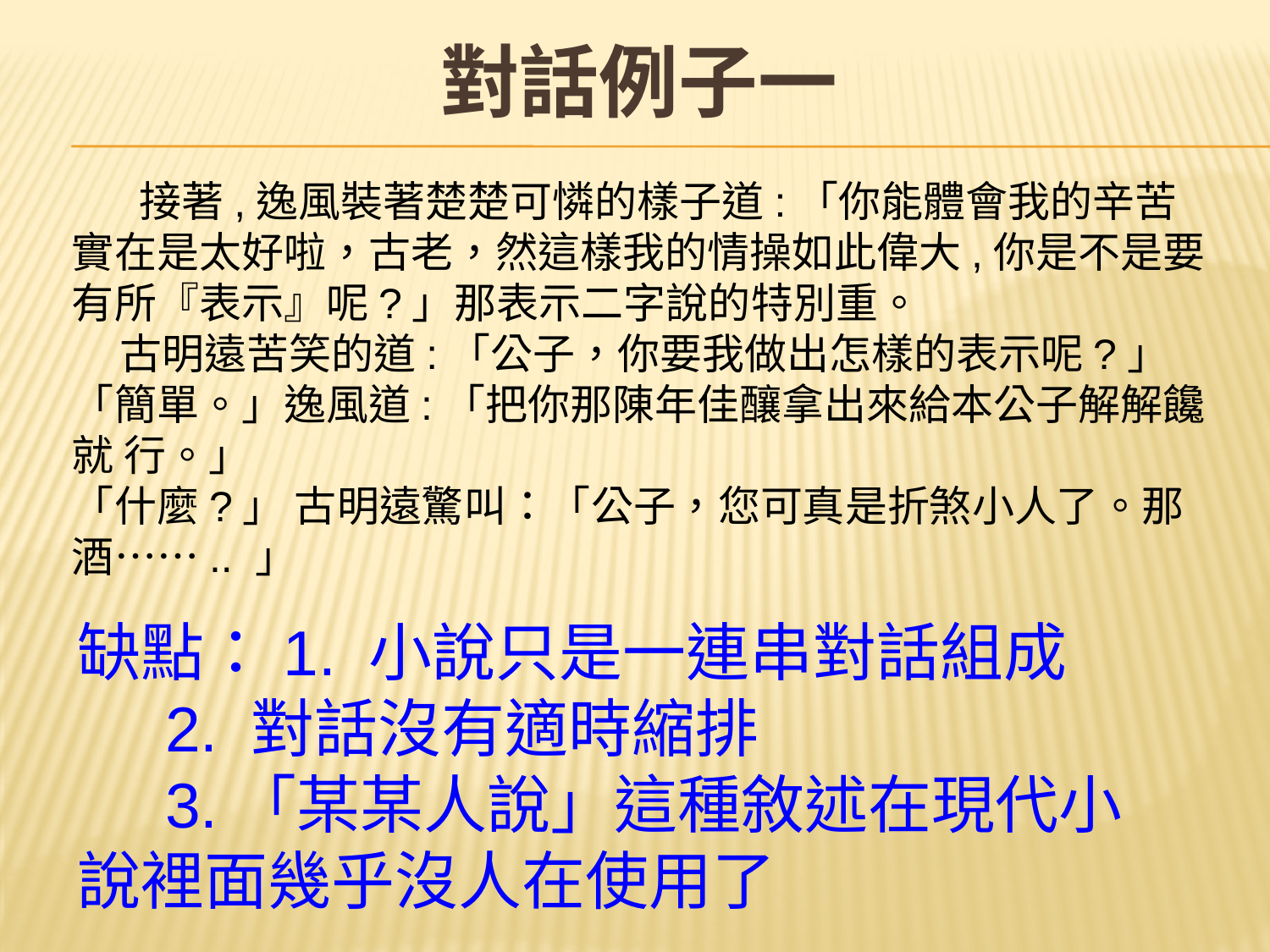

對話例子一
      接著,逸風裝著楚楚可憐的樣子道:「你能體會我的辛苦實在是太好啦，古老，然這樣我的情操如此偉大,你是不是要有所『表示』呢?」那表示二字說的特別重。
     古明遠苦笑的道:「公子，你要我做出怎樣的表示呢?」
「簡單。」逸風道:「把你那陳年佳釀拿出來給本公子解解饞就 行。」
「什麼?」 古明遠驚叫：「公子，您可真是折煞小人了。那酒…….. 」
缺點：1. 小說只是一連串對話組成
     2. 對話沒有適時縮排
     3.「某某人說」這種敘述在現代小說裡面幾乎沒人在使用了